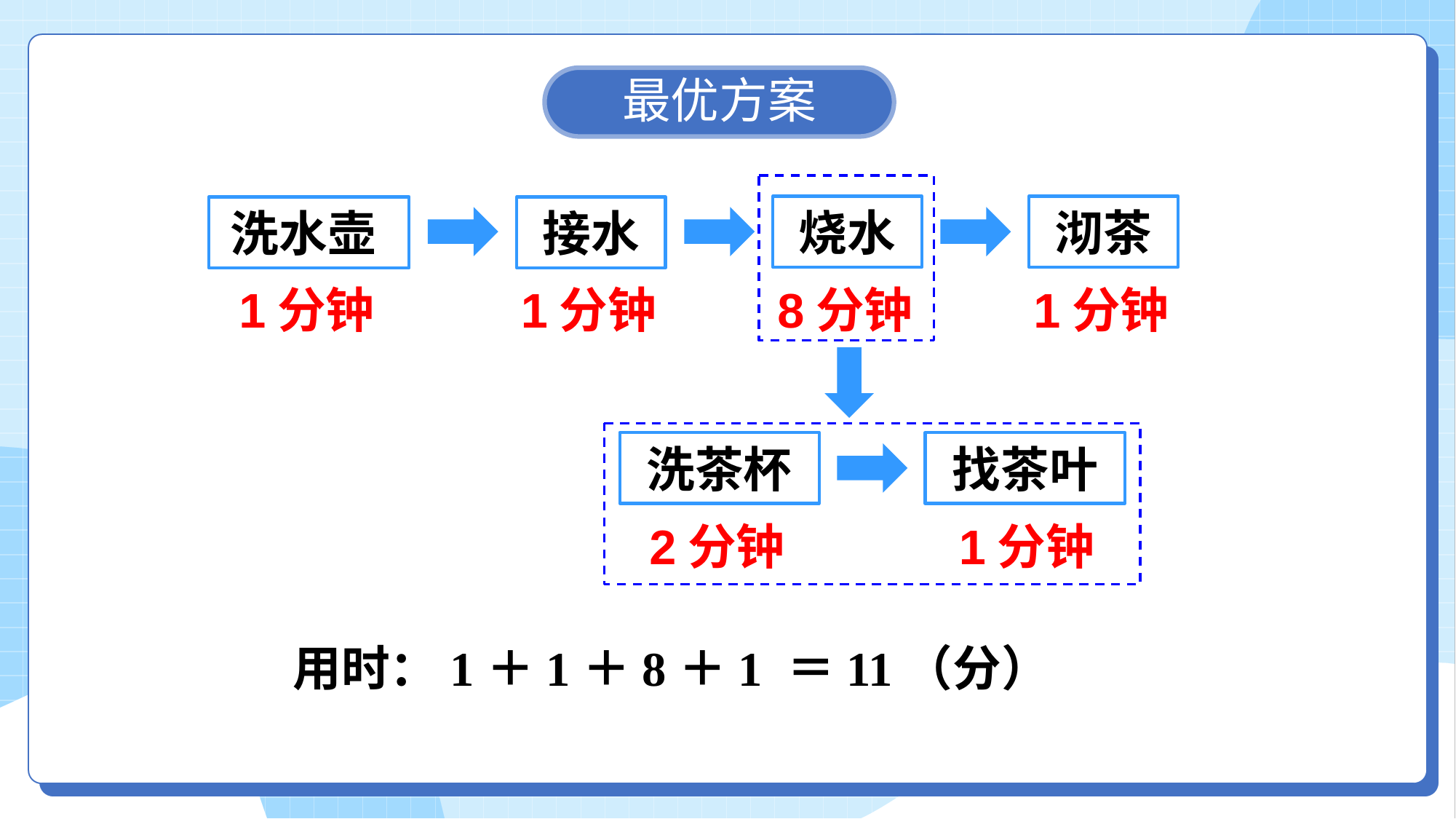

最优方案

烧水
沏茶
洗水壶
接水

1分钟
1分钟
8分钟
1分钟

洗茶杯
找茶叶

2分钟
1分钟
用时：1＋1＋8＋1 ＝11（分）